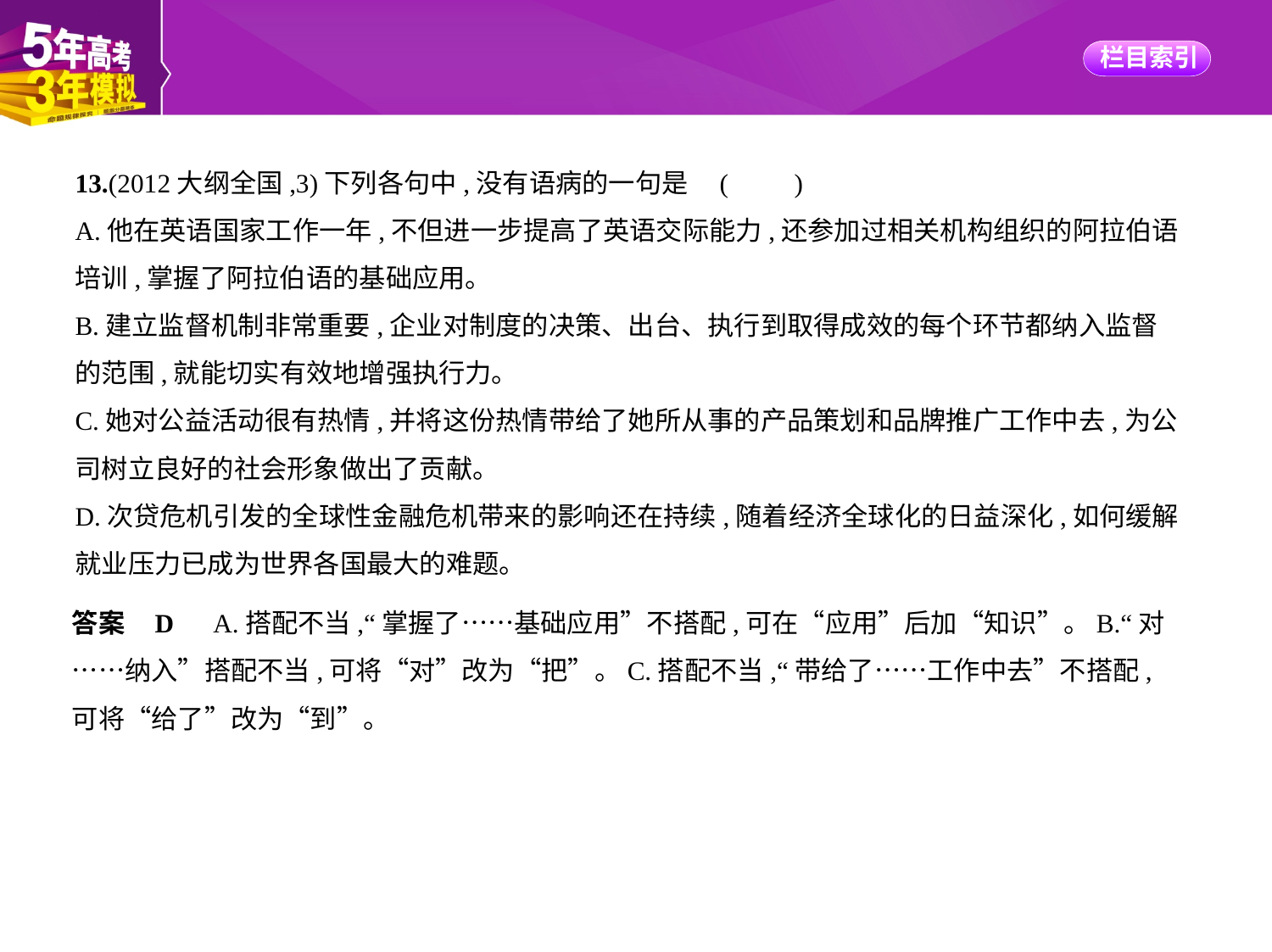

13.(2012大纲全国,3)下列各句中,没有语病的一句是 (　　)
A.他在英语国家工作一年,不但进一步提高了英语交际能力,还参加过相关机构组织的阿拉伯语
培训,掌握了阿拉伯语的基础应用。
B.建立监督机制非常重要,企业对制度的决策、出台、执行到取得成效的每个环节都纳入监督
的范围,就能切实有效地增强执行力。
C.她对公益活动很有热情,并将这份热情带给了她所从事的产品策划和品牌推广工作中去,为公
司树立良好的社会形象做出了贡献。
D.次贷危机引发的全球性金融危机带来的影响还在持续,随着经济全球化的日益深化,如何缓解
就业压力已成为世界各国最大的难题。
答案    D　A.搭配不当,“掌握了……基础应用”不搭配,可在“应用”后加“知识”。B.“对
……纳入”搭配不当,可将“对”改为“把”。C.搭配不当,“带给了……工作中去”不搭配,
可将“给了”改为“到”。